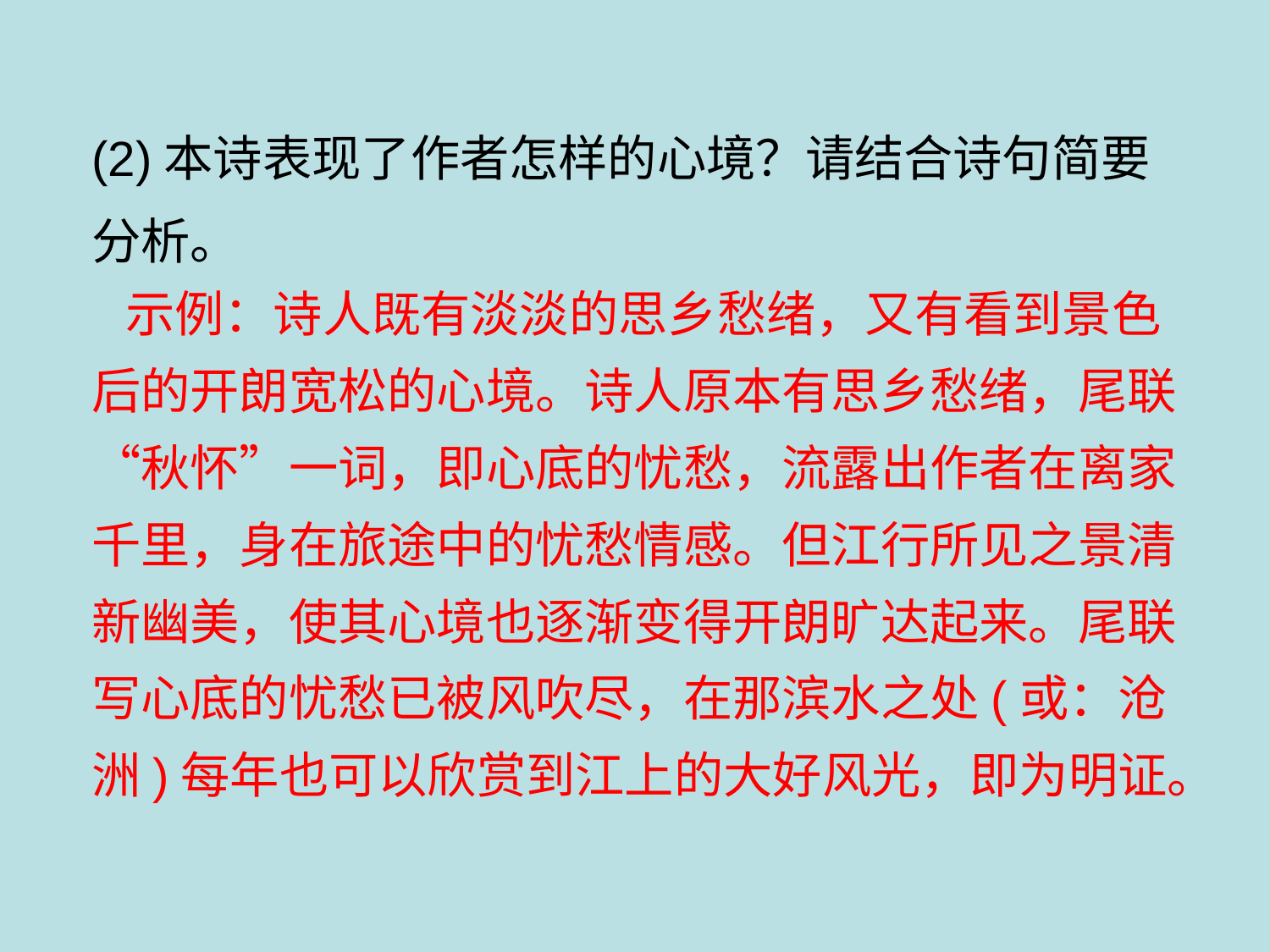

(2)本诗表现了作者怎样的心境？请结合诗句简要分析。
  示例：诗人既有淡淡的思乡愁绪，又有看到景色后的开朗宽松的心境。诗人原本有思乡愁绪，尾联“秋怀”一词，即心底的忧愁，流露出作者在离家千里，身在旅途中的忧愁情感。但江行所见之景清新幽美，使其心境也逐渐变得开朗旷达起来。尾联写心底的忧愁已被风吹尽，在那滨水之处(或：沧洲)每年也可以欣赏到江上的大好风光，即为明证。